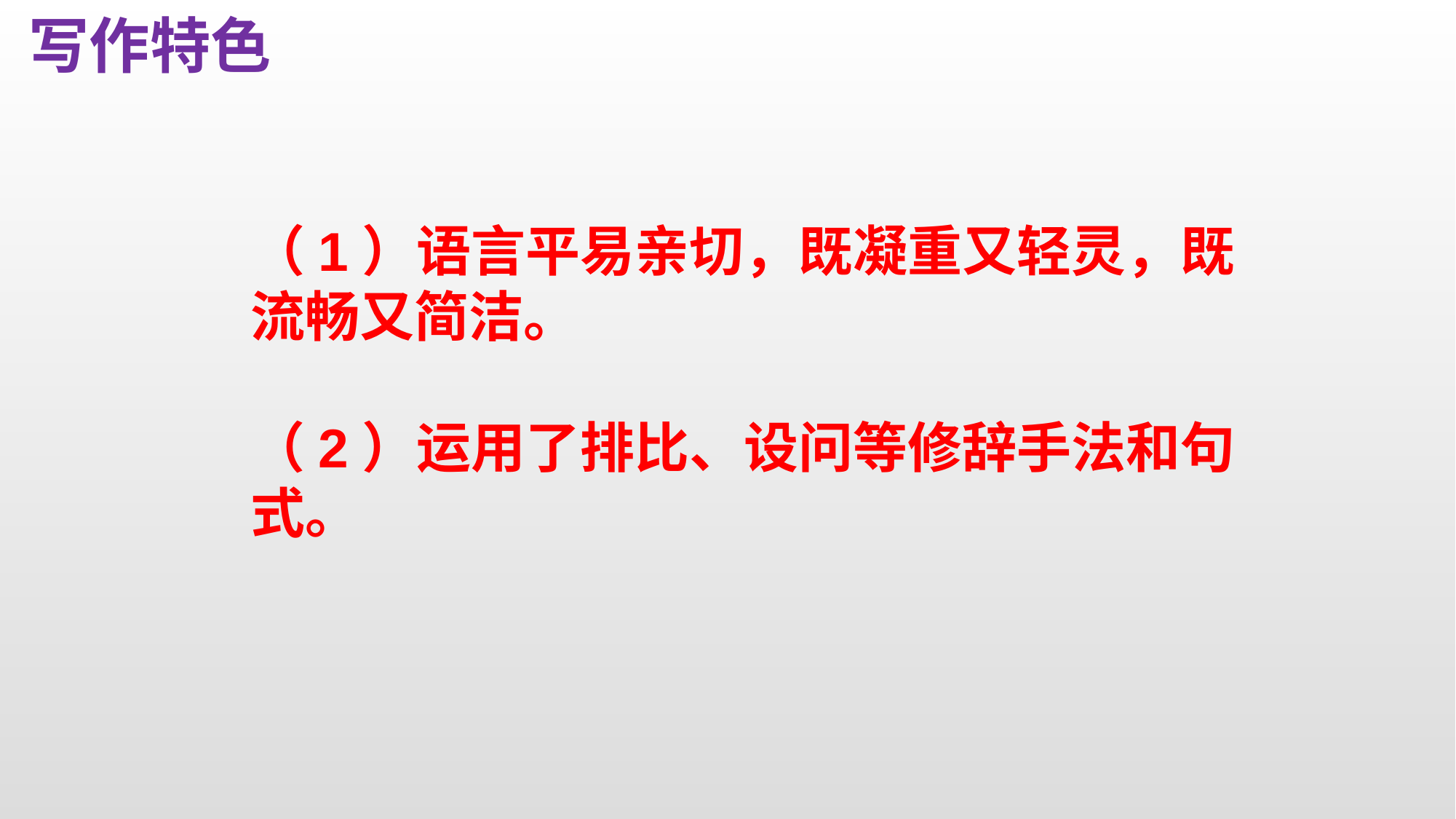

写作特色
（1）语言平易亲切，既凝重又轻灵，既流畅又简洁。

（2）运用了排比、设问等修辞手法和句式。